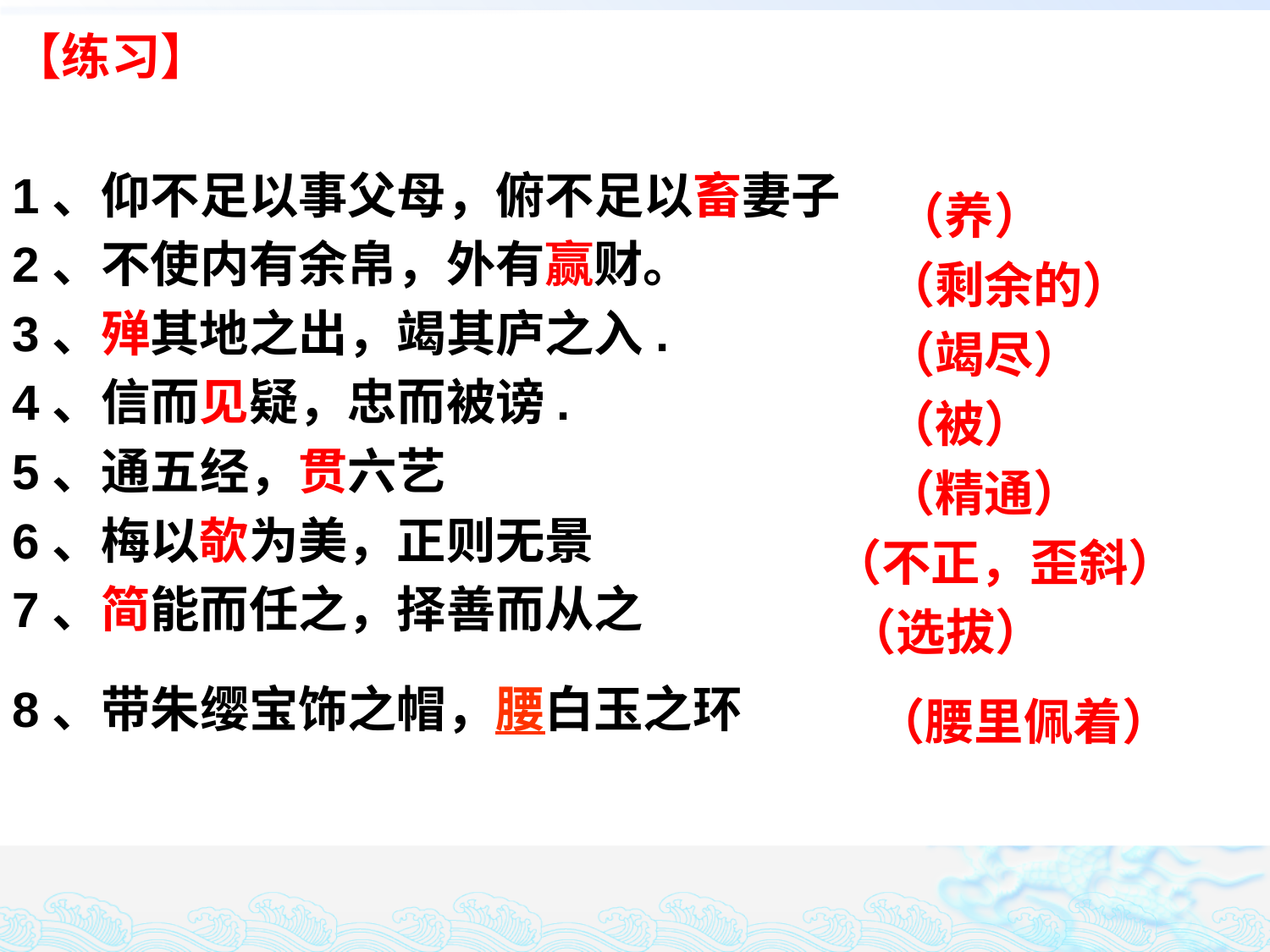

【练习】

1、仰不足以事父母，俯不足以畜妻子
2、不使内有余帛，外有赢财。
3、殚其地之出，竭其庐之入.
4、信而见疑，忠而被谤.
5、通五经，贯六艺
6、梅以欹为美，正则无景
7、简能而任之，择善而从之
（养）
（剩余的）
（竭尽）
（被）
（精通）
（不正，歪斜）
（选拔）
8、带朱缨宝饰之帽，腰白玉之环
（腰里佩着）